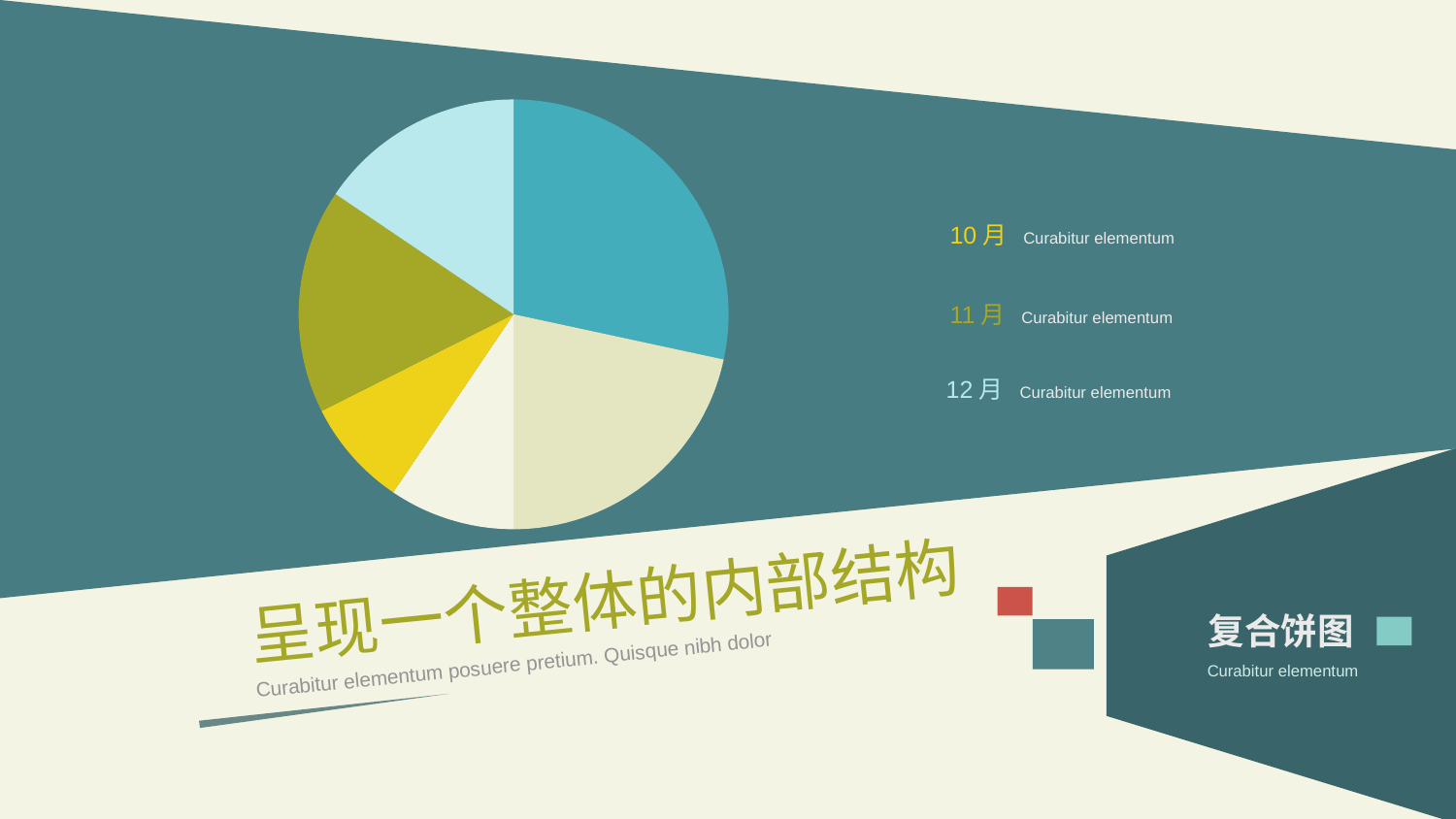

[unsupported chart]

10月  Curabitur elementum
11月  Curabitur elementum
12月  Curabitur elementum

呈现一个整体的内部结构
Curabitur elementum posuere pretium. Quisque nibh dolor

复合饼图

Curabitur elementum